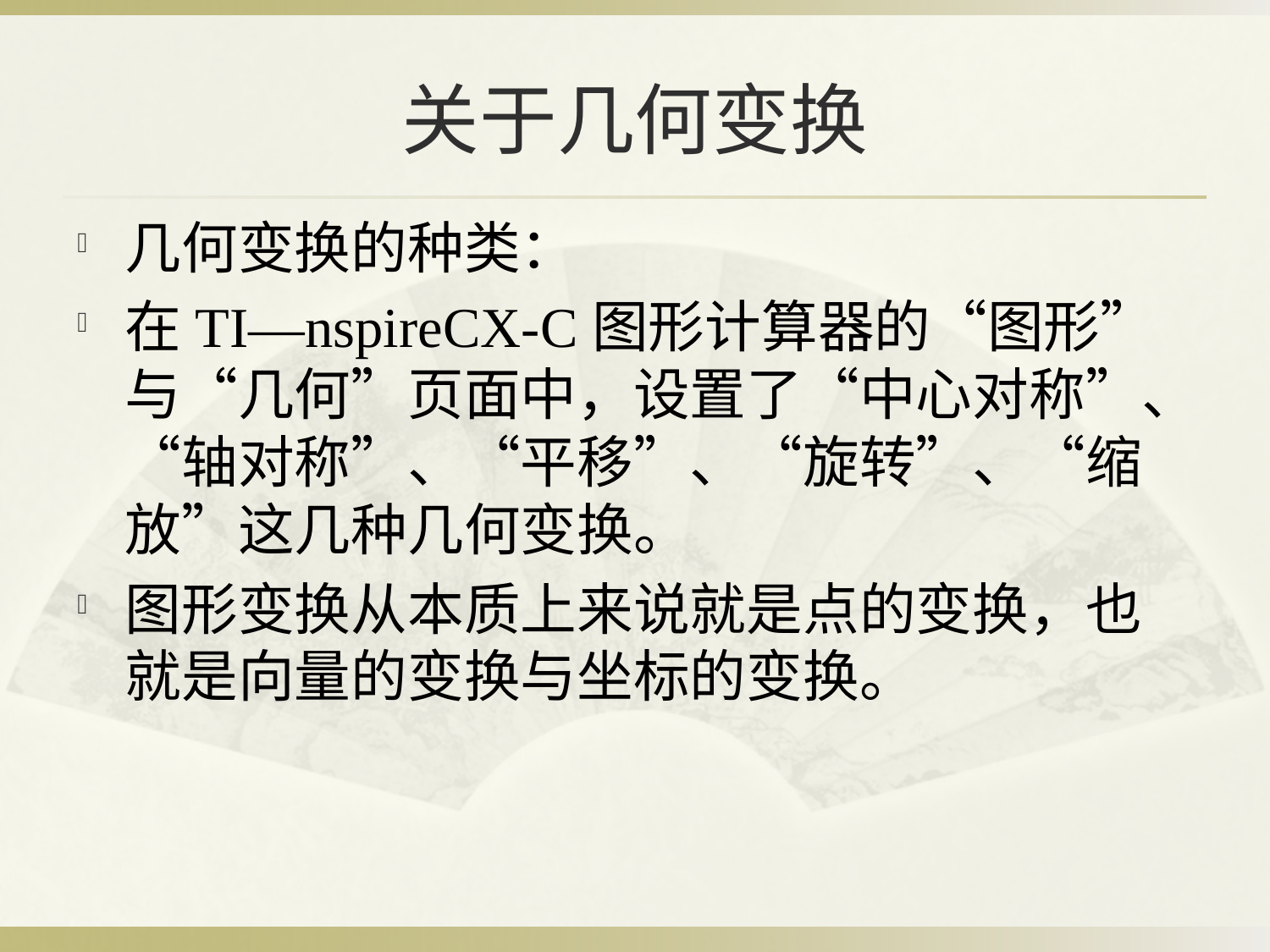

# 关于几何变换
几何变换的种类：
在TI—nspireCX-C图形计算器的“图形”与“几何”页面中，设置了“中心对称”、“轴对称”、“平移”、“旋转”、“缩放”这几种几何变换。
图形变换从本质上来说就是点的变换，也就是向量的变换与坐标的变换。